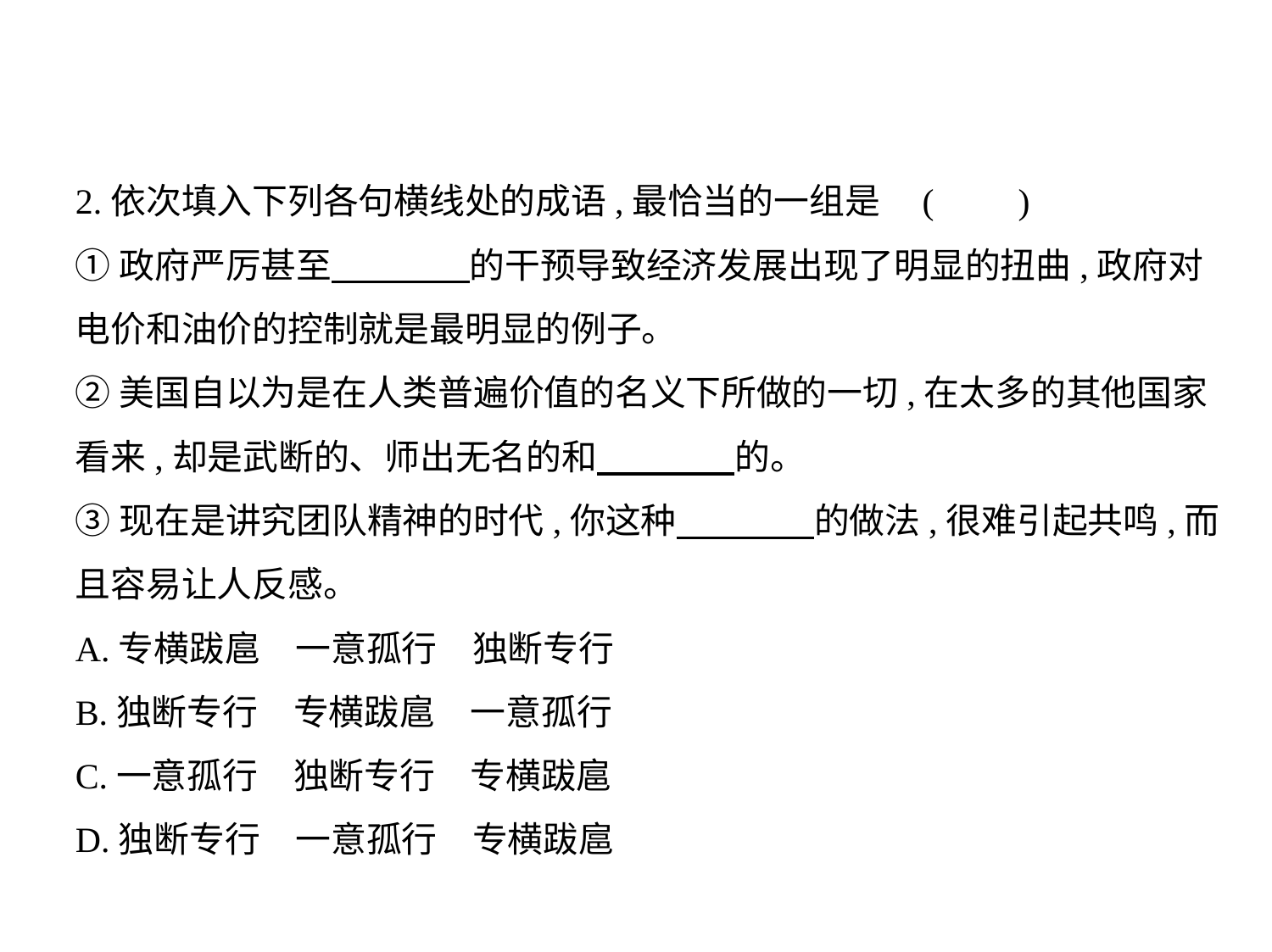

2.依次填入下列各句横线处的成语,最恰当的一组是 (　    )
①政府严厉甚至　　　    的干预导致经济发展出现了明显的扭曲,政府对
电价和油价的控制就是最明显的例子。
②美国自以为是在人类普遍价值的名义下所做的一切,在太多的其他国家
看来,却是武断的、师出无名的和　　　    的。
③现在是讲究团队精神的时代,你这种　　　    的做法,很难引起共鸣,而
且容易让人反感。
A.专横跋扈　一意孤行　独断专行
B.独断专行　专横跋扈　一意孤行
C.一意孤行　独断专行　专横跋扈
D.独断专行　一意孤行　专横跋扈